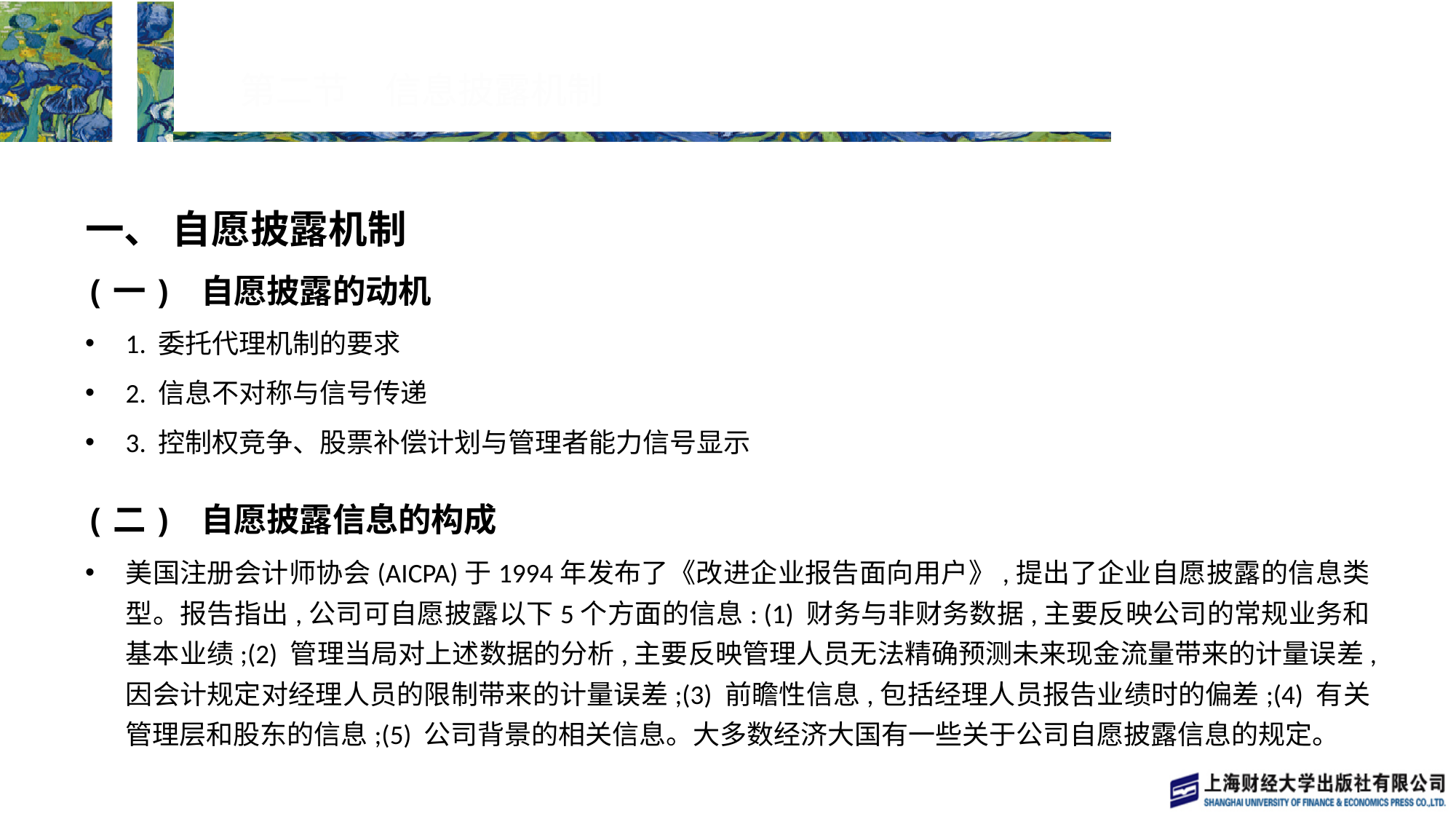

# 第二节　信息披露机制
一、 自愿披露机制
(一) 自愿披露的动机
1. 委托代理机制的要求
2. 信息不对称与信号传递
3. 控制权竞争、股票补偿计划与管理者能力信号显示
(二) 自愿披露信息的构成
美国注册会计师协会(AICPA)于1994年发布了《改进企业报告面向用户》,提出了企业自愿披露的信息类型。报告指出,公司可自愿披露以下5个方面的信息: (1) 财务与非财务数据,主要反映公司的常规业务和基本业绩;(2) 管理当局对上述数据的分析,主要反映管理人员无法精确预测未来现金流量带来的计量误差,因会计规定对经理人员的限制带来的计量误差;(3) 前瞻性信息,包括经理人员报告业绩时的偏差;(4) 有关管理层和股东的信息;(5) 公司背景的相关信息。大多数经济大国有一些关于公司自愿披露信息的规定。